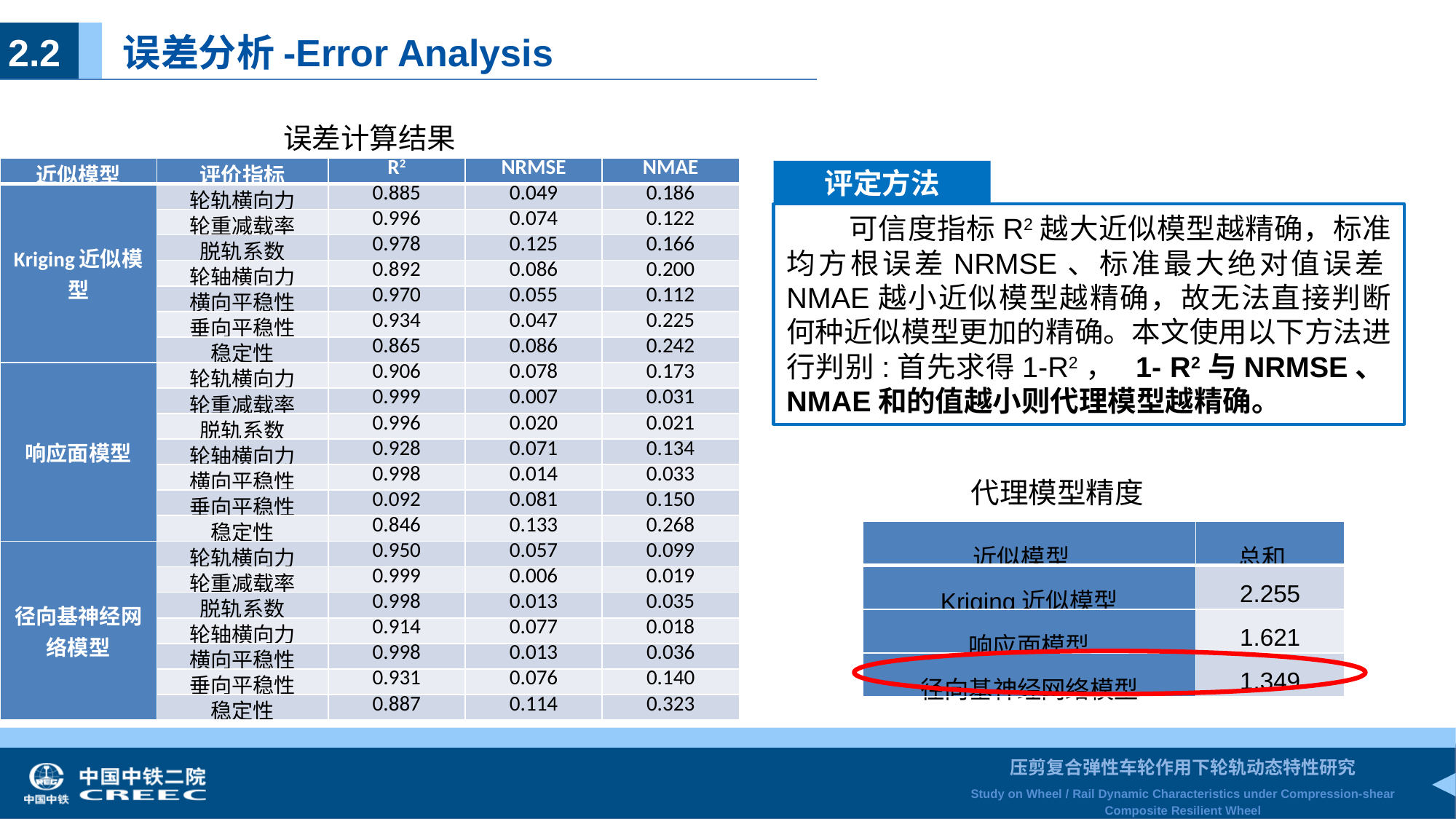

2.2     误差分析-Error Analysis

误差计算结果

| 近似模型 | 评价指标 | R2 | NRMSE | NMAE |
| --- | --- | --- | --- | --- |
| Kriging近似模型 | 轮轨横向力 | 0.885 | 0.049 | 0.186 |
|  | 轮重减载率 | 0.996 | 0.074 | 0.122 |
|  | 脱轨系数 | 0.978 | 0.125 | 0.166 |
|  | 轮轴横向力 | 0.892 | 0.086 | 0.200 |
|  | 横向平稳性 | 0.970 | 0.055 | 0.112 |
|  | 垂向平稳性 | 0.934 | 0.047 | 0.225 |
|  | 稳定性 | 0.865 | 0.086 | 0.242 |
| 响应面模型 | 轮轨横向力 | 0.906 | 0.078 | 0.173 |
|  | 轮重减载率 | 0.999 | 0.007 | 0.031 |
|  | 脱轨系数 | 0.996 | 0.020 | 0.021 |
|  | 轮轴横向力 | 0.928 | 0.071 | 0.134 |
|  | 横向平稳性 | 0.998 | 0.014 | 0.033 |
|  | 垂向平稳性 | 0.092 | 0.081 | 0.150 |
|  | 稳定性 | 0.846 | 0.133 | 0.268 |
| 径向基神经网络模型 | 轮轨横向力 | 0.950 | 0.057 | 0.099 |
|  | 轮重减载率 | 0.999 | 0.006 | 0.019 |
|  | 脱轨系数 | 0.998 | 0.013 | 0.035 |
|  | 轮轴横向力 | 0.914 | 0.077 | 0.018 |
|  | 横向平稳性 | 0.998 | 0.013 | 0.036 |
|  | 垂向平稳性 | 0.931 | 0.076 | 0.140 |
|  | 稳定性 | 0.887 | 0.114 | 0.323 |
评定方法

        可信度指标R2越大近似模型越精确，标准均方根误差NRMSE、标准最大绝对值误差NMAE越小近似模型越精确，故无法直接判断何种近似模型更加的精确。本文使用以下方法进行判别:首先求得1-R2，  1- R2与NRMSE、NMAE和的值越小则代理模型越精确。

代理模型精度
| 近似模型 | 总和 |
| --- | --- |
| Kriging近似模型 | 2.255 |
| 响应面模型 | 1.621 |
| 径向基神经网络模型 | 1.349 |